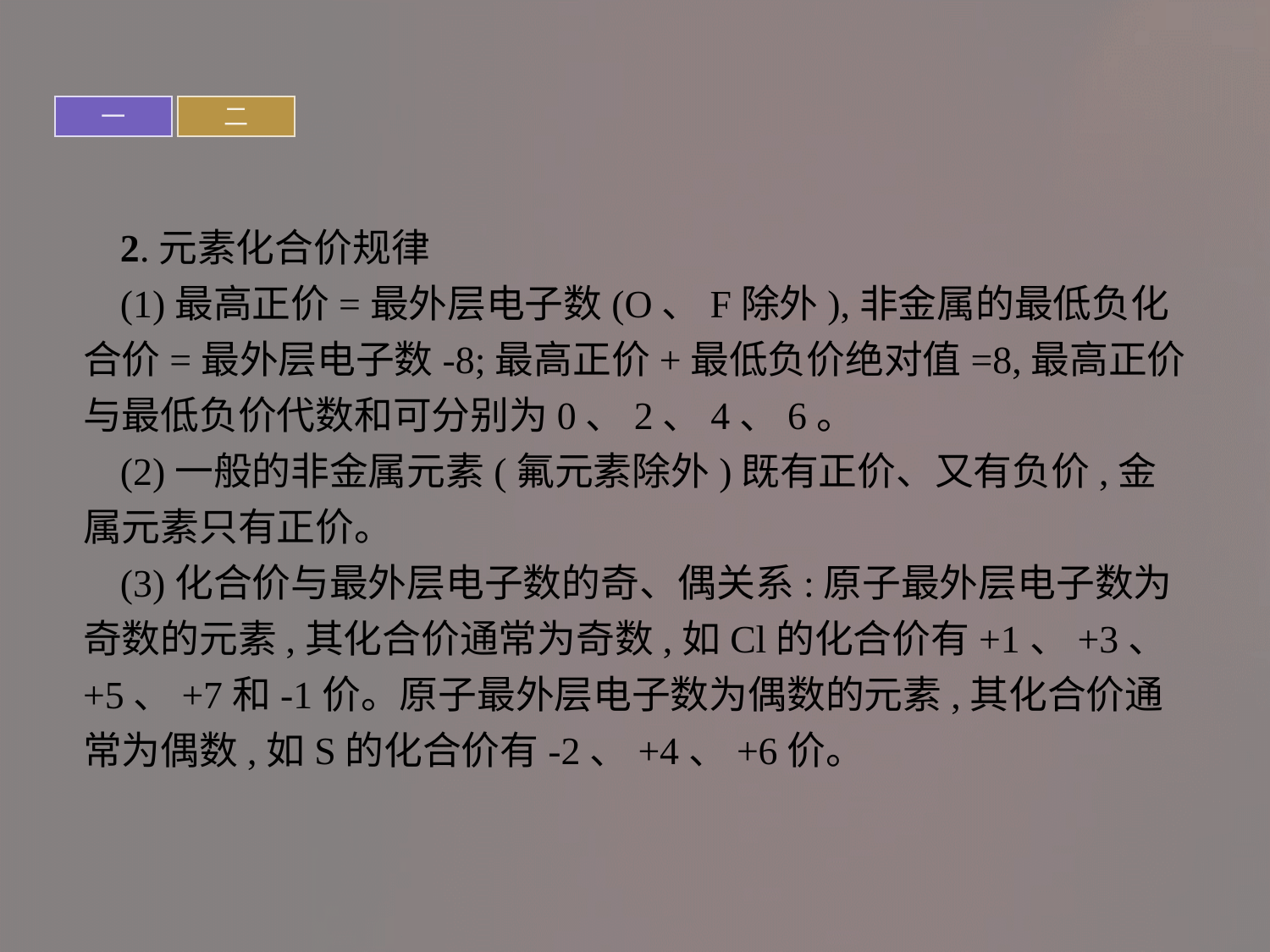

一
二
2.元素化合价规律
(1)最高正价=最外层电子数(O、F除外),非金属的最低负化合价=最外层电子数-8;最高正价+最低负价绝对值=8,最高正价与最低负价代数和可分别为0、2、4、6。
(2)一般的非金属元素(氟元素除外)既有正价、又有负价,金属元素只有正价。
(3)化合价与最外层电子数的奇、偶关系:原子最外层电子数为奇数的元素,其化合价通常为奇数,如Cl的化合价有+1、+3、+5、+7和-1价。原子最外层电子数为偶数的元素,其化合价通常为偶数,如S的化合价有-2、+4、+6价。